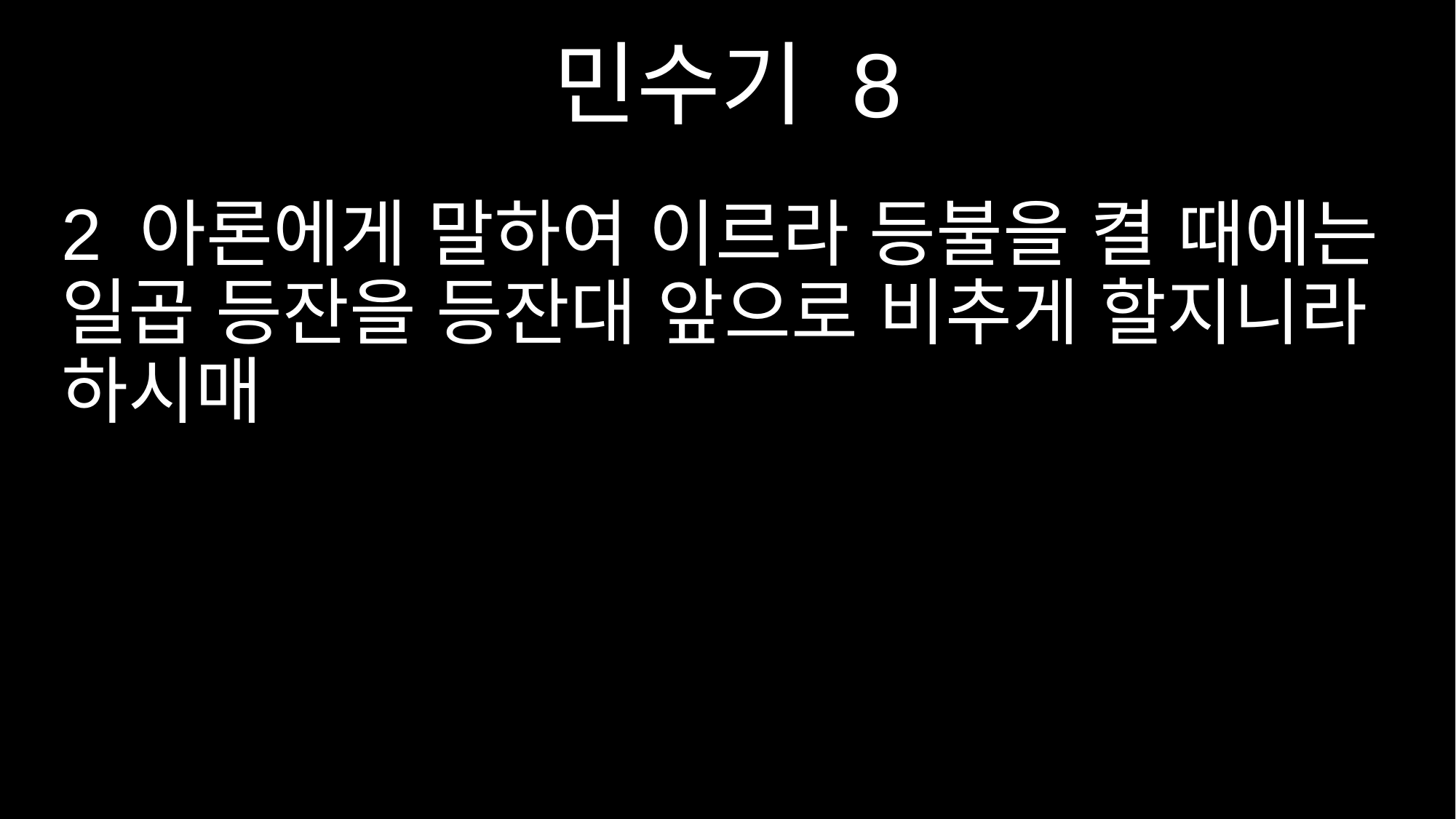

민수기 8
2 아론에게 말하여 이르라 등불을 켤 때에는 일곱 등잔을 등잔대 앞으로 비추게 할지니라 하시매